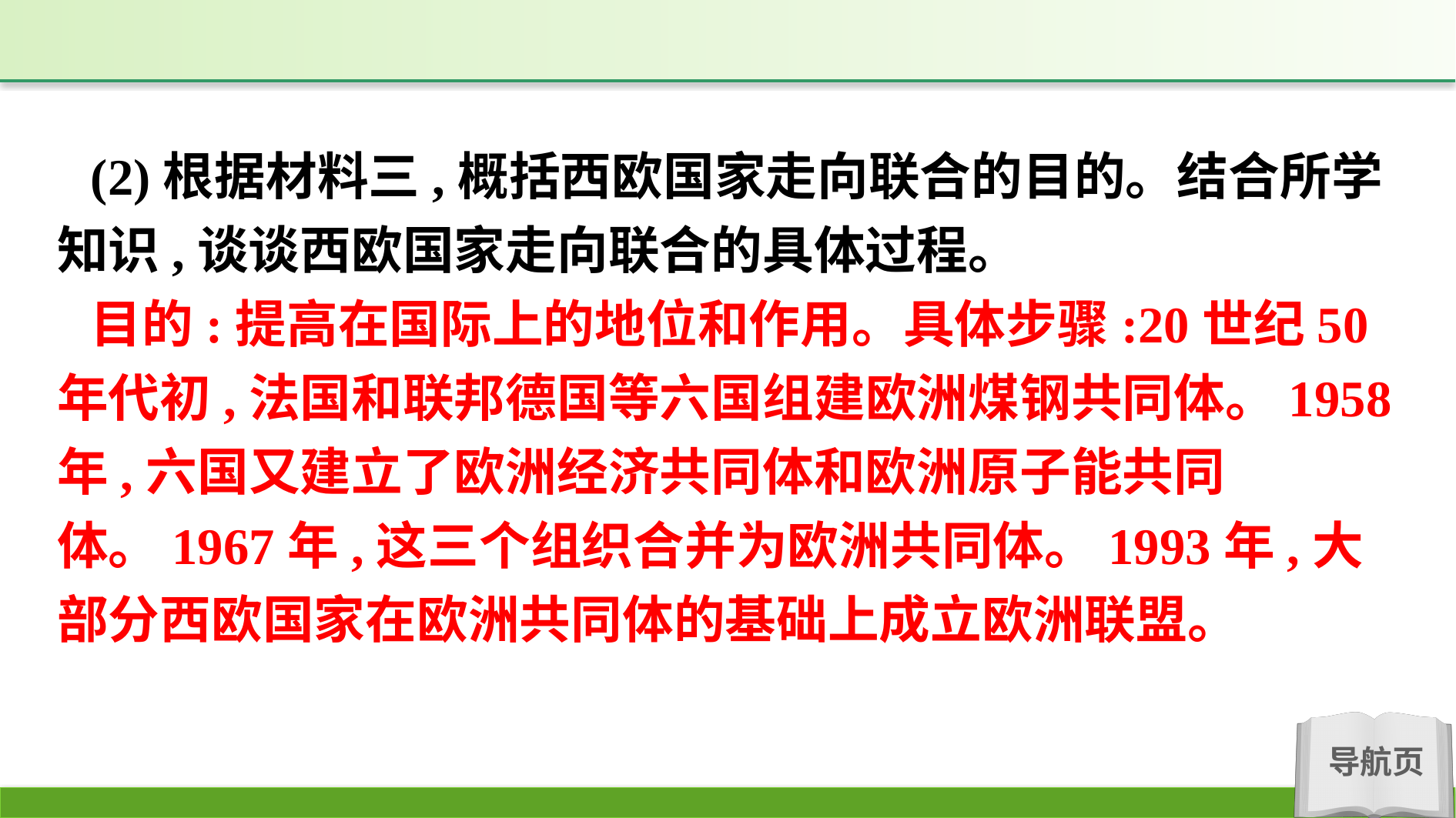

(2)根据材料三,概括西欧国家走向联合的目的。结合所学知识,谈谈西欧国家走向联合的具体过程。
目的:提高在国际上的地位和作用。具体步骤:20世纪50年代初,法国和联邦德国等六国组建欧洲煤钢共同体。1958年,六国又建立了欧洲经济共同体和欧洲原子能共同体。1967年,这三个组织合并为欧洲共同体。1993年,大部分西欧国家在欧洲共同体的基础上成立欧洲联盟。